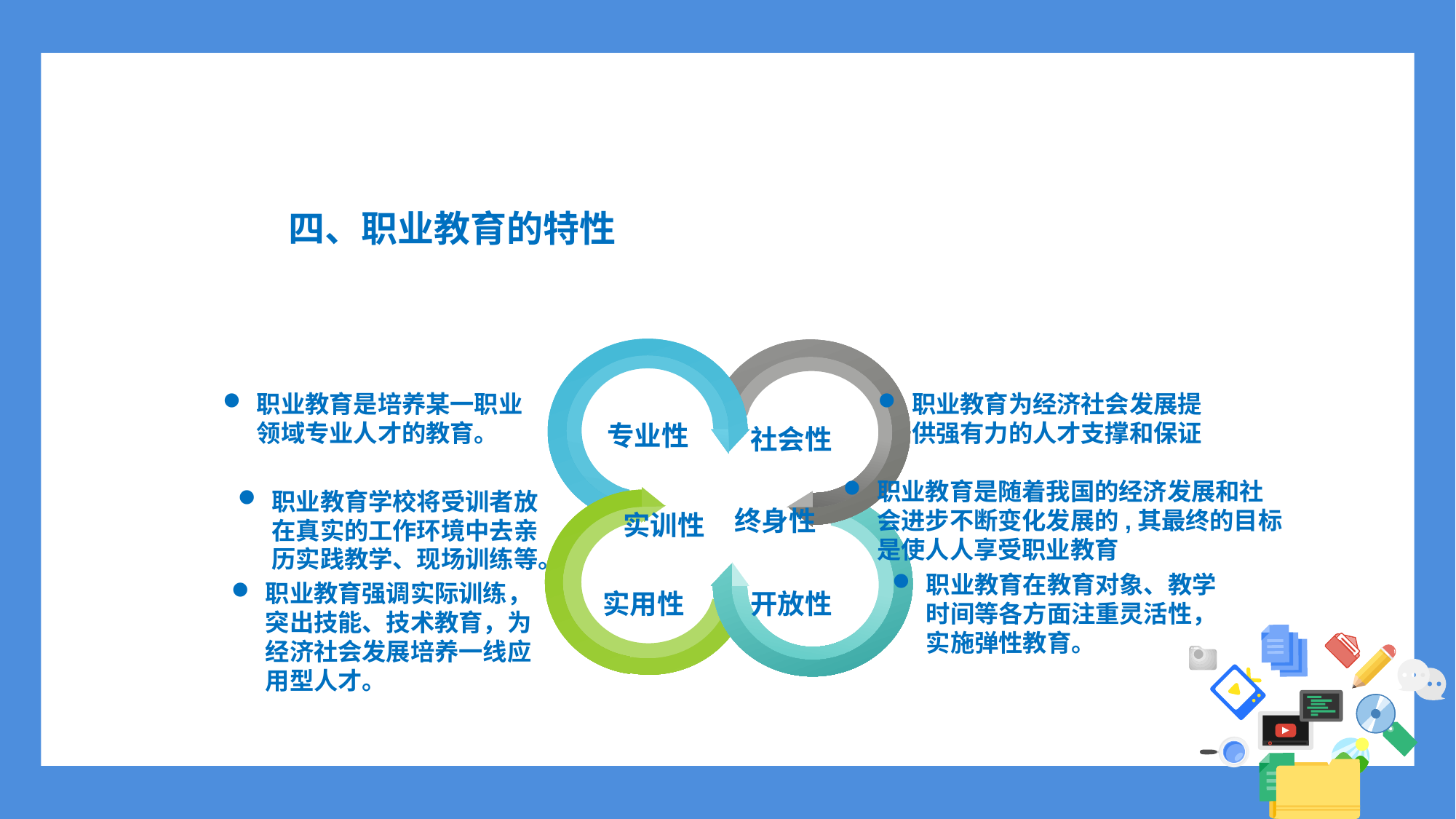

四、职业教育的特性

职业教育是培养某一职业领域专业人才的教育。
职业教育为经济社会发展提供强有力的人才支撑和保证
专业性
社会性
职业教育是随着我国的经济发展和社会进步不断变化发展的,其最终的目标是使人人享受职业教育
职业教育学校将受训者放在真实的工作环境中去亲历实践教学、现场训练等。
终身性
实训性
职业教育在教育对象、教学时间等各方面注重灵活性，实施弹性教育。
职业教育强调实际训练，突出技能、技术教育，为经济社会发展培养一线应用型人才。
开放性
实用性